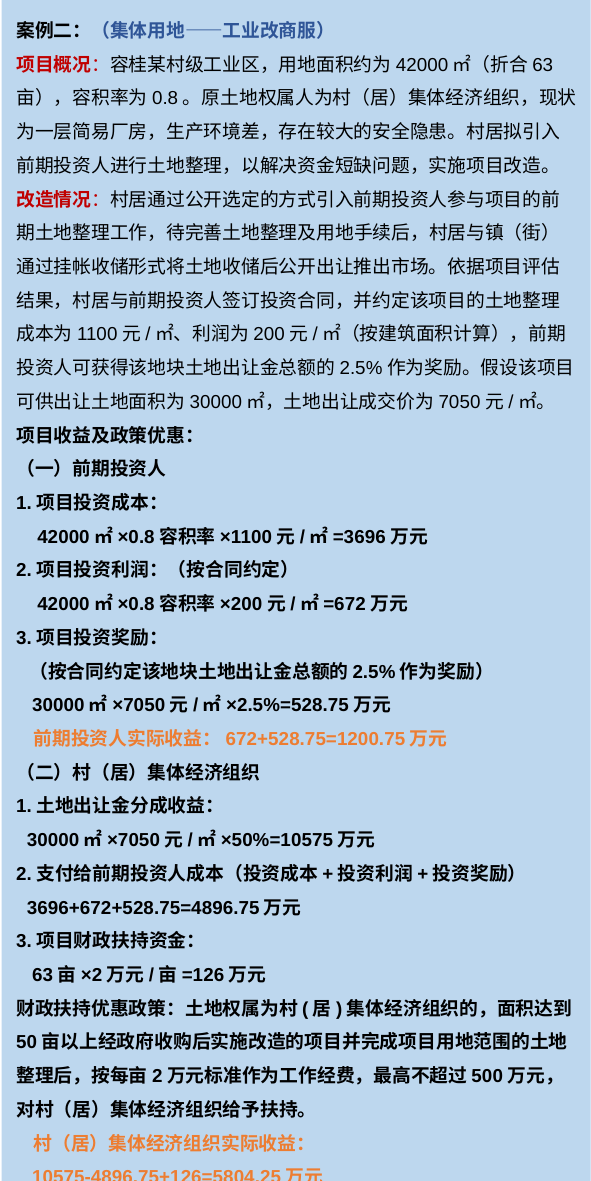

案例二：（集体用地——工业改商服）
项目概况：容桂某村级工业区，用地面积约为42000㎡（折合63亩），容积率为0.8。原土地权属人为村（居）集体经济组织，现状为一层简易厂房，生产环境差，存在较大的安全隐患。村居拟引入前期投资人进行土地整理，以解决资金短缺问题，实施项目改造。
改造情况：村居通过公开选定的方式引入前期投资人参与项目的前期土地整理工作，待完善土地整理及用地手续后，村居与镇（街）通过挂帐收储形式将土地收储后公开出让推出市场。依据项目评估结果，村居与前期投资人签订投资合同，并约定该项目的土地整理成本为1100元/㎡、利润为200元/㎡（按建筑面积计算），前期投资人可获得该地块土地出让金总额的2.5%作为奖励。假设该项目可供出让土地面积为30000㎡，土地出让成交价为7050元/㎡。
项目收益及政策优惠：
（一）前期投资人
1.项目投资成本：
    42000㎡×0.8容积率×1100元/㎡=3696万元
2.项目投资利润：（按合同约定）
    42000㎡×0.8容积率×200元/㎡=672万元
3.项目投资奖励：
  （按合同约定该地块土地出让金总额的2.5%作为奖励）
   30000㎡×7050元/㎡×2.5%=528.75万元
   前期投资人实际收益：672+528.75=1200.75万元
（二）村（居）集体经济组织
1.土地出让金分成收益：
  30000㎡×7050元/㎡×50%=10575万元
2.支付给前期投资人成本（投资成本+投资利润+投资奖励）
  3696+672+528.75=4896.75万元
3.项目财政扶持资金：
   63亩×2万元/亩=126万元
财政扶持优惠政策：土地权属为村(居)集体经济组织的，面积达到50亩以上经政府收购后实施改造的项目并完成项目用地范围的土地整理后，按每亩2万元标准作为工作经费，最高不超过500万元，对村（居）集体经济组织给予扶持。
   村（居）集体经济组织实际收益：
   10575-4896.75+126=5804.25万元